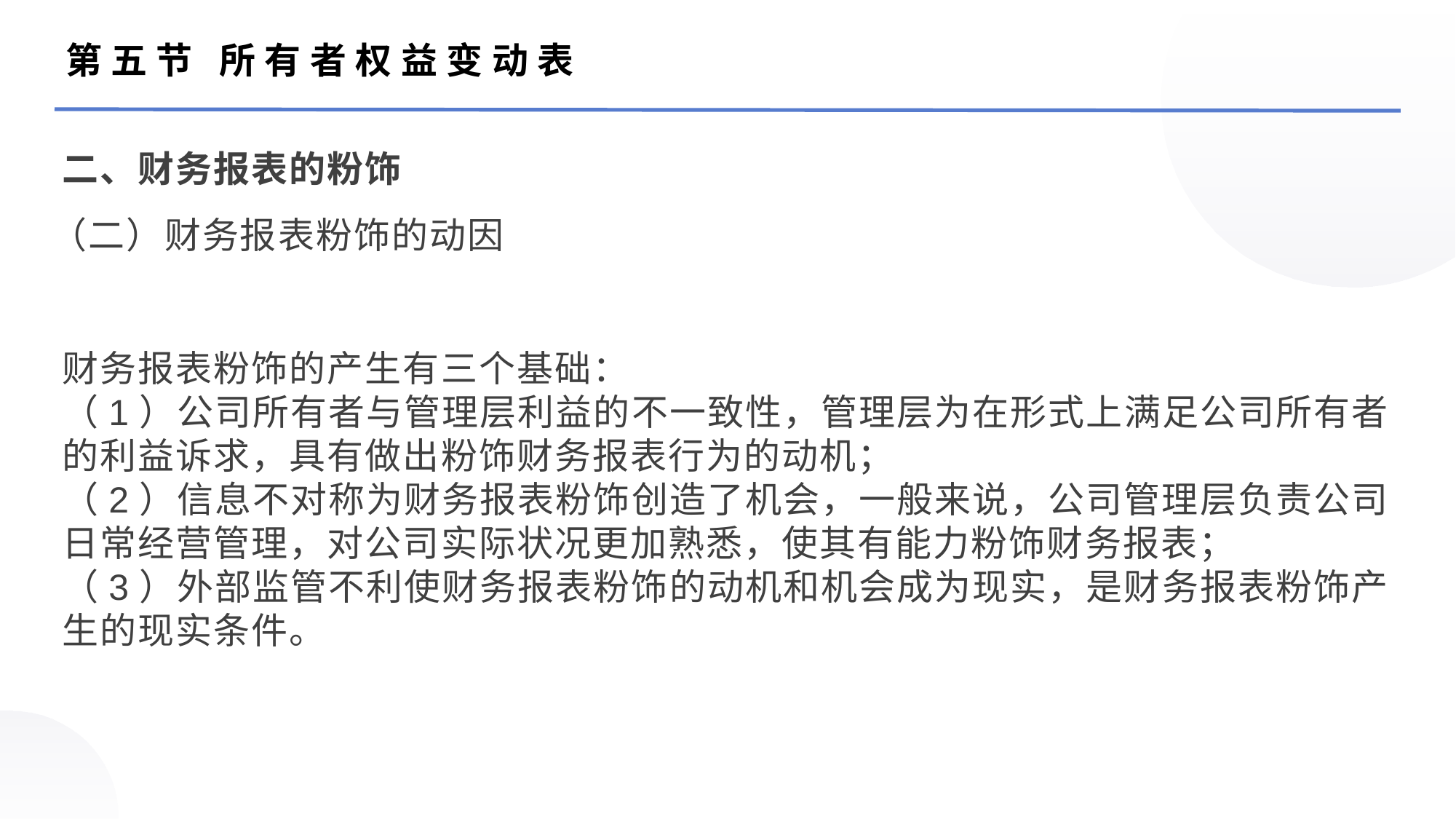

第五节 所有者权益变动表
二、财务报表的粉饰
（二）财务报表粉饰的动因
财务报表粉饰的产生有三个基础：
（1）公司所有者与管理层利益的不一致性，管理层为在形式上满足公司所有者的利益诉求，具有做出粉饰财务报表行为的动机；
（2）信息不对称为财务报表粉饰创造了机会，一般来说，公司管理层负责公司日常经营管理，对公司实际状况更加熟悉，使其有能力粉饰财务报表；
（3）外部监管不利使财务报表粉饰的动机和机会成为现实，是财务报表粉饰产生的现实条件。

39